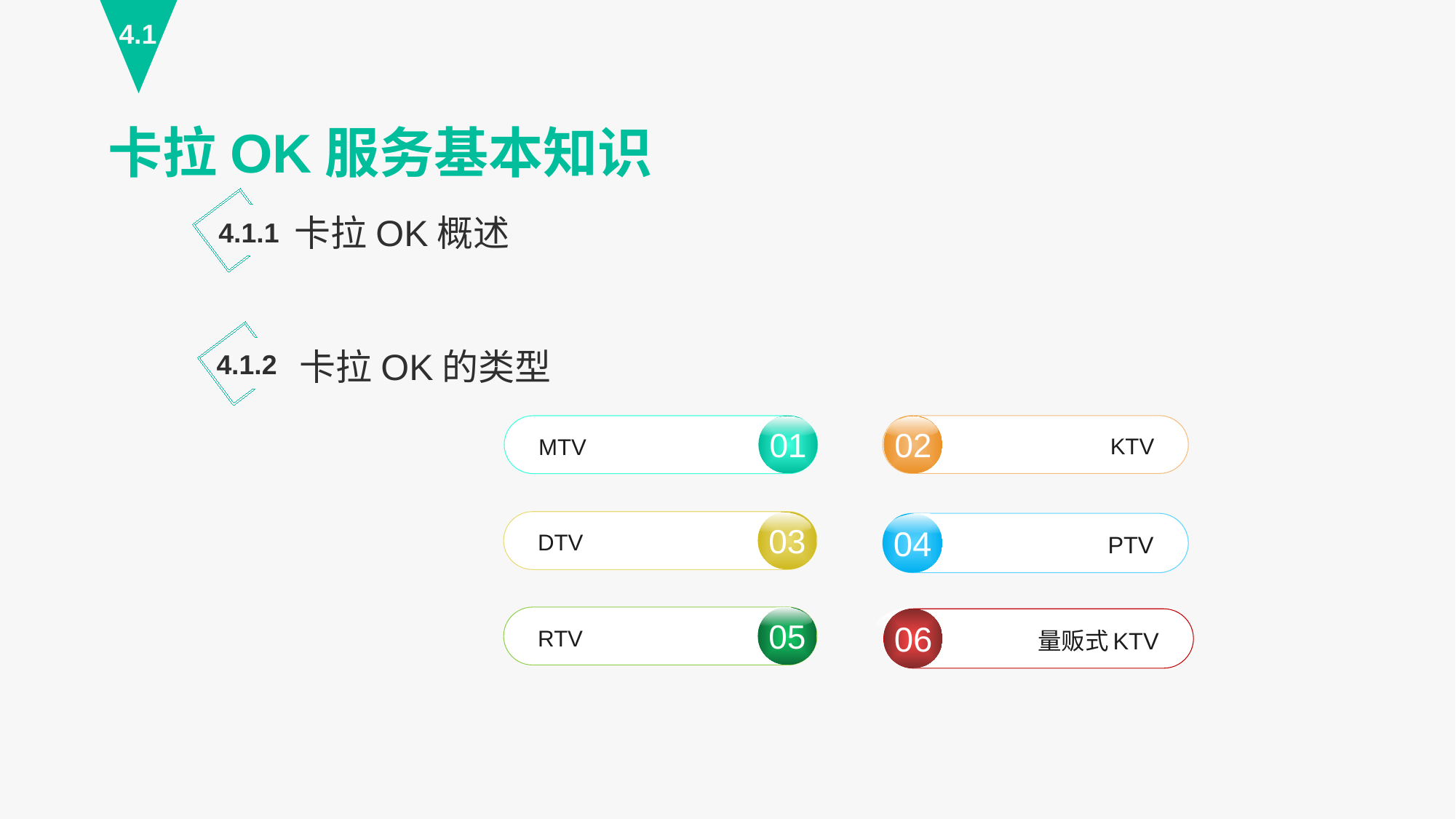

4.1
卡拉OK服务基本知识

卡拉OK概述
4.1.1

卡拉OK的类型
4.1.2

02
KTV

01
MTV

03
DTV

04
PTV
量贩式KTV
06

05
RTV